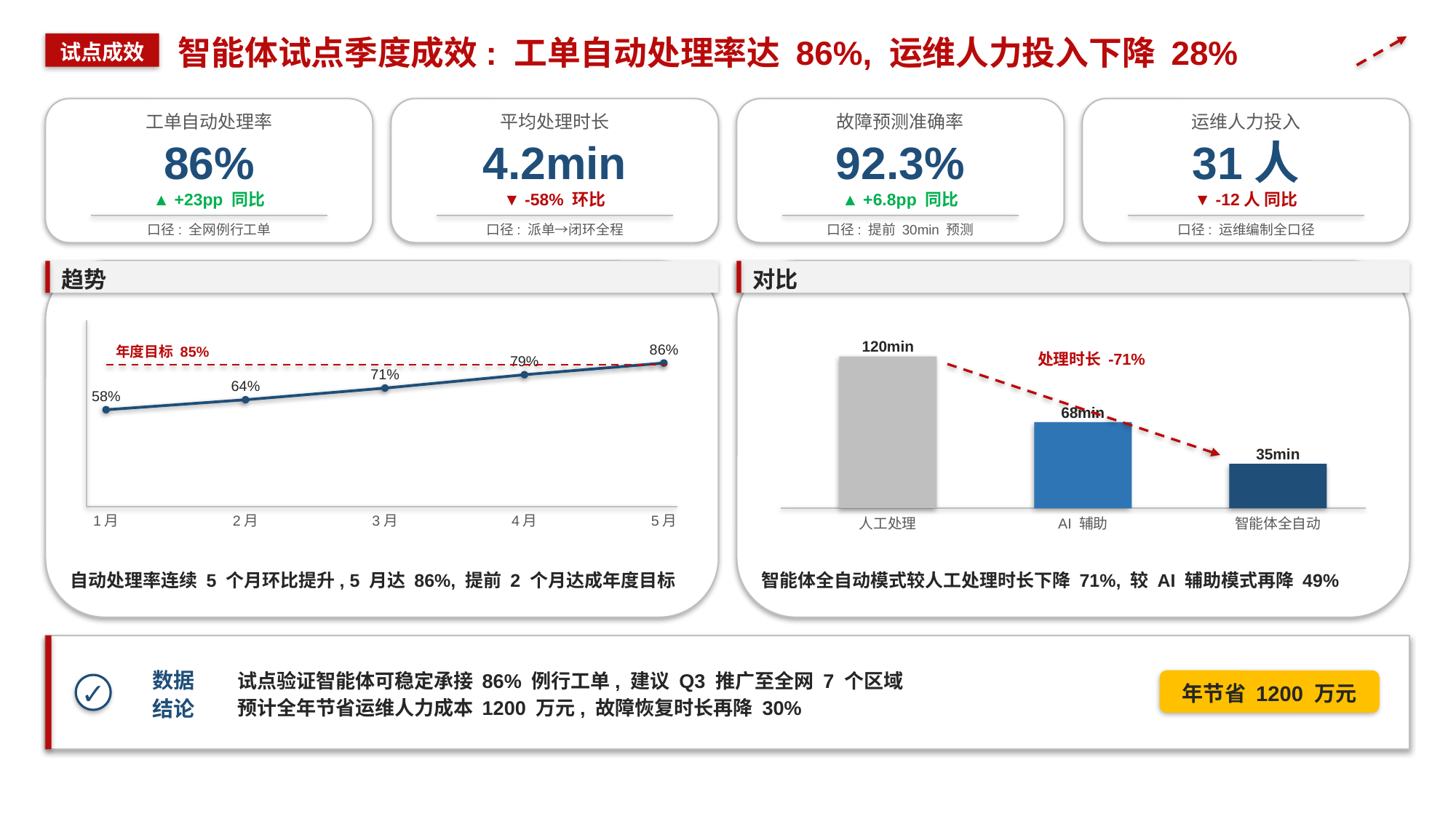

智能体试点季度成效: 工单自动处理率达 86%, 运维人力投入下降 28%

试点成效

工单自动处理率
平均处理时长
故障预测准确率
运维人力投入
86%
4.2min
92.3%
31人
▲ +23pp 同比
▼ -58% 环比
▲ +6.8pp 同比
▼ -12人 同比
口径: 全网例行工单
口径: 派单→闭环全程
口径: 提前 30min 预测
口径: 运维编制全口径

趋势

对比
120min
86%
年度目标 85%
处理时长 -71%
79%

71%

64%

58%

68min

35min

1月
2月
3月
4月
5月

人工处理

AI 辅助

智能体全自动
自动处理率连续 5 个月环比提升, 5 月达 86%, 提前 2 个月达成年度目标
智能体全自动模式较人工处理时长下降 71%, 较 AI 辅助模式再降 49%

试点验证智能体可稳定承接 86% 例行工单, 建议 Q3 推广至全网 7 个区域
预计全年节省运维人力成本 1200 万元, 故障恢复时长再降 30%
数据
结论

年节省 1200 万元
✓